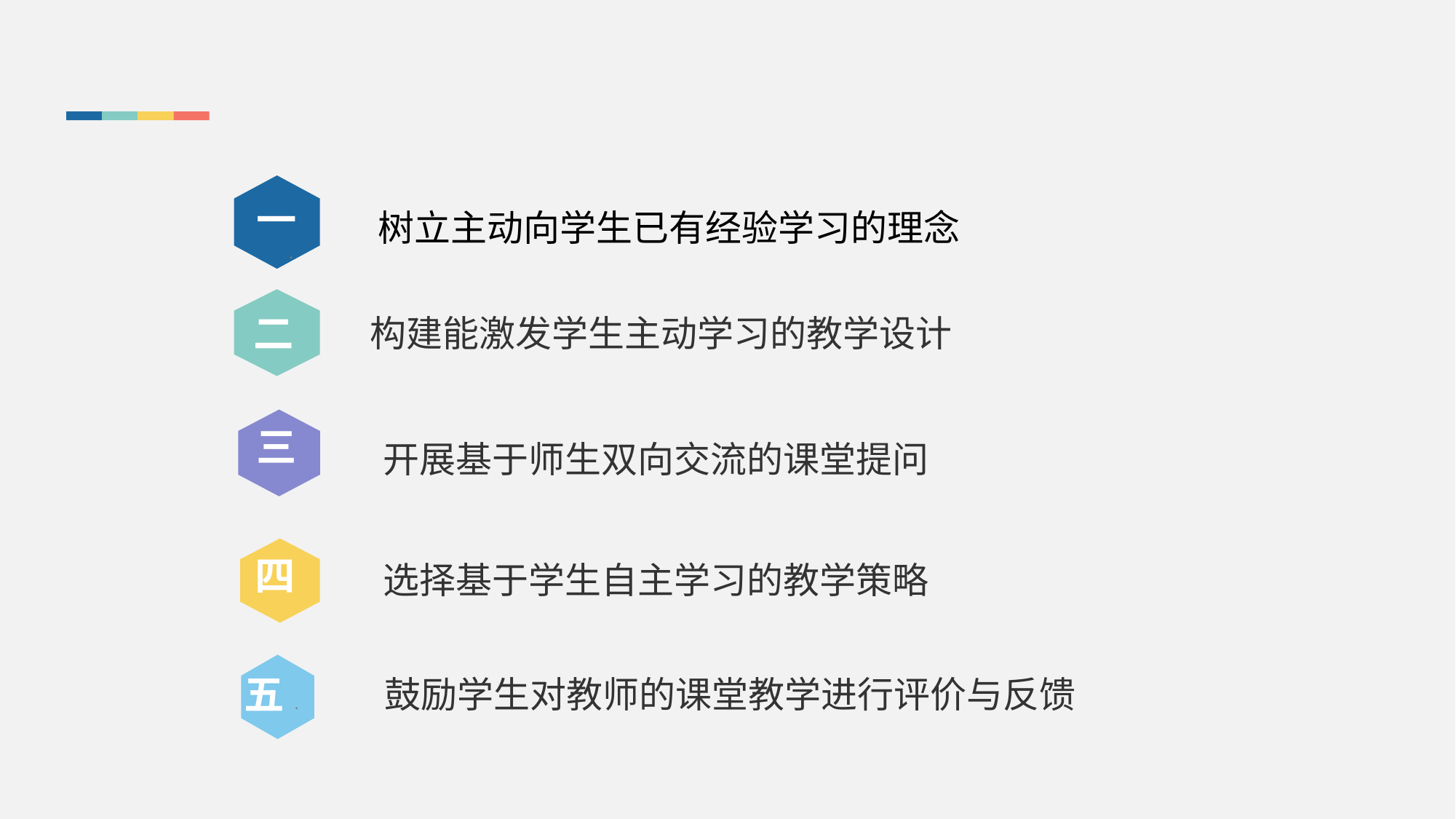

一
.
树立主动向学生已有经验学习的理念

构建能激发学生主动学习的教学设计
二

三
 开展基于师生双向交流的课堂提问

四
选择基于学生自主学习的教学策略

鼓励学生对教师的课堂教学进行评价与反馈
五.